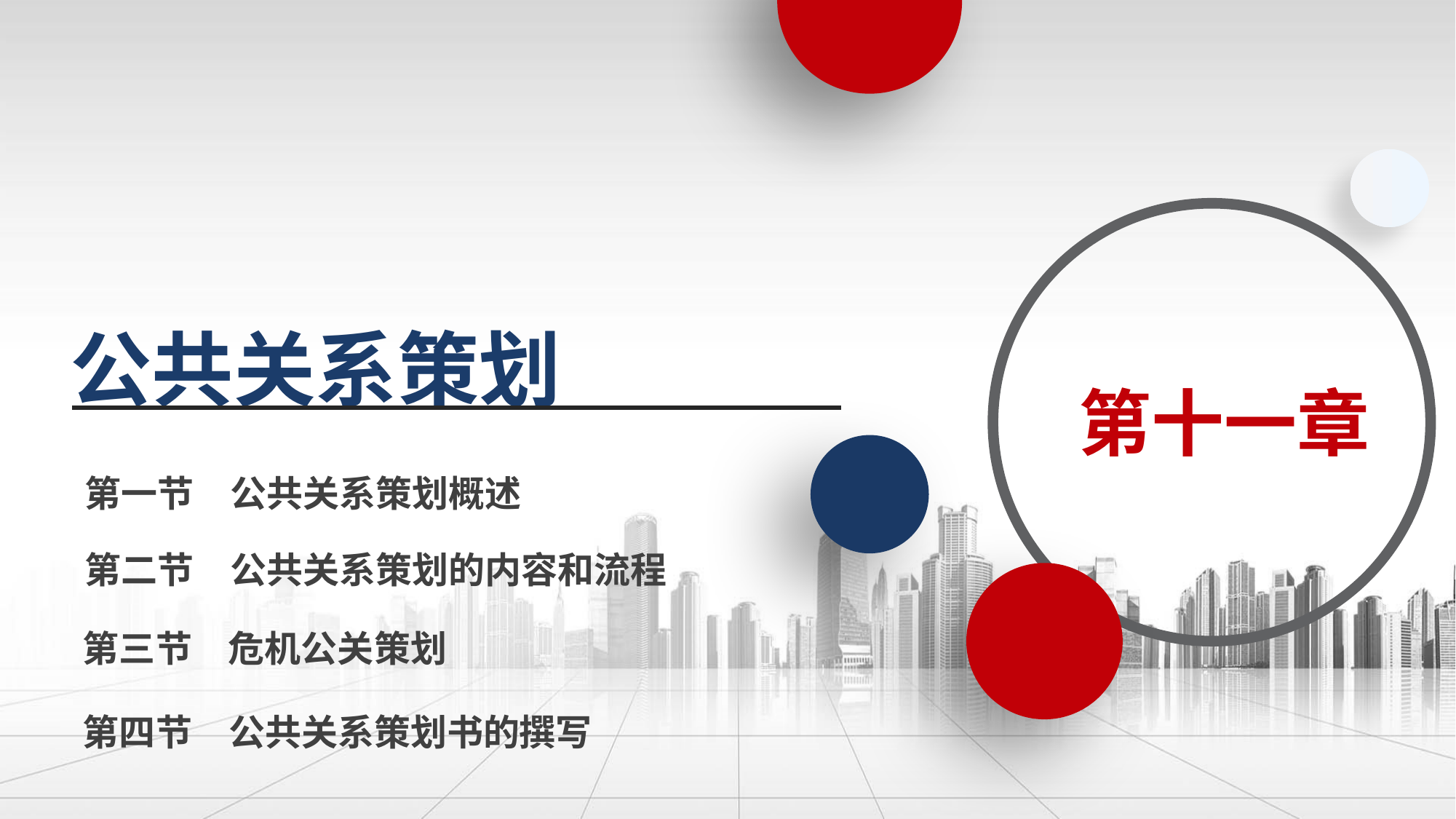

公共关系策划
第十一章

第一节　公共关系策划概述
第二节　公共关系策划的内容和流程

第三节　危机公关策划
第四节　公共关系策划书的撰写